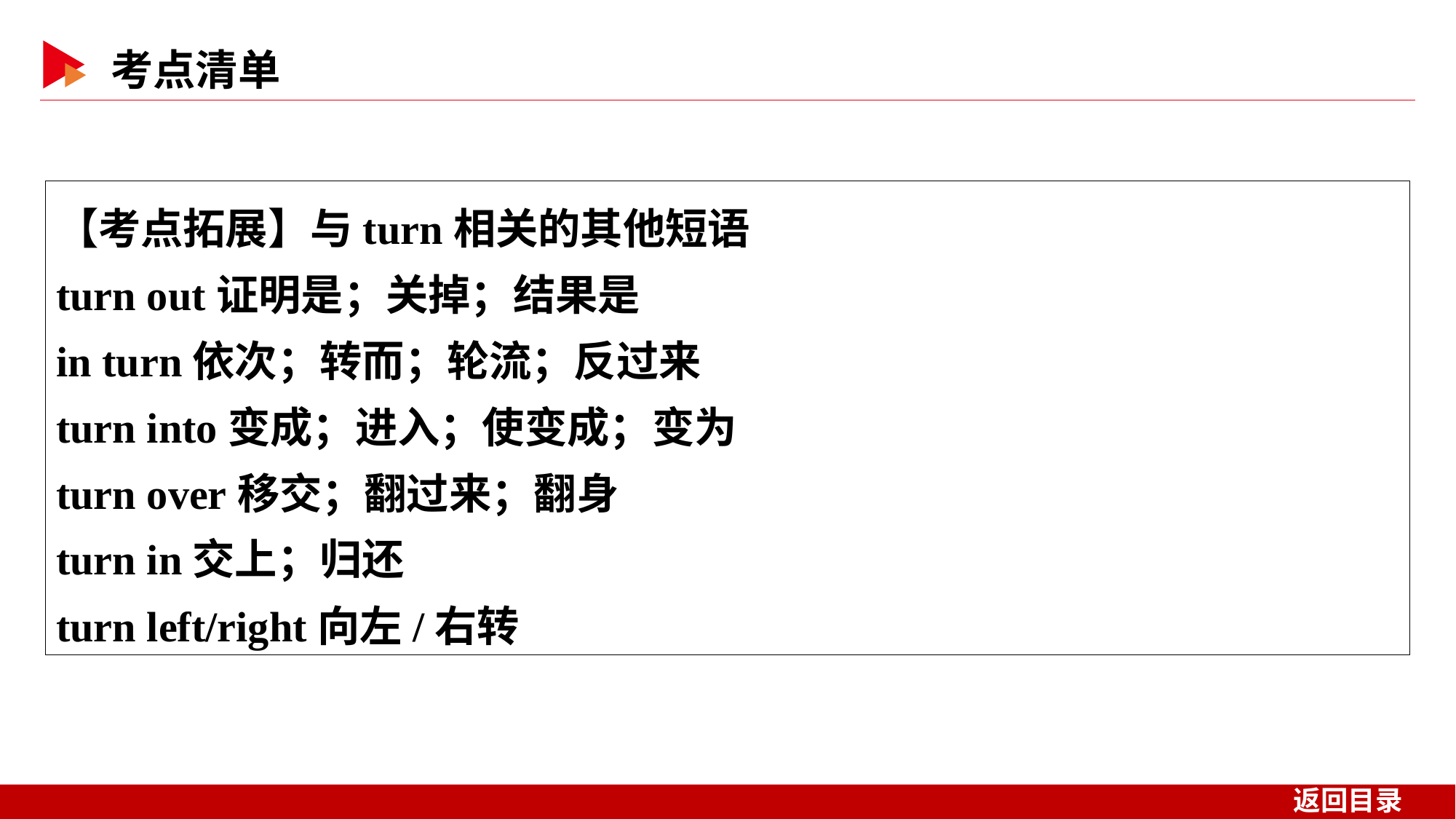

【考点拓展】与turn相关的其他短语
turn out证明是；关掉；结果是
in turn依次；转而；轮流；反过来
turn into变成；进入；使变成；变为
turn over移交；翻过来；翻身
turn in交上；归还
turn left/right向左/右转